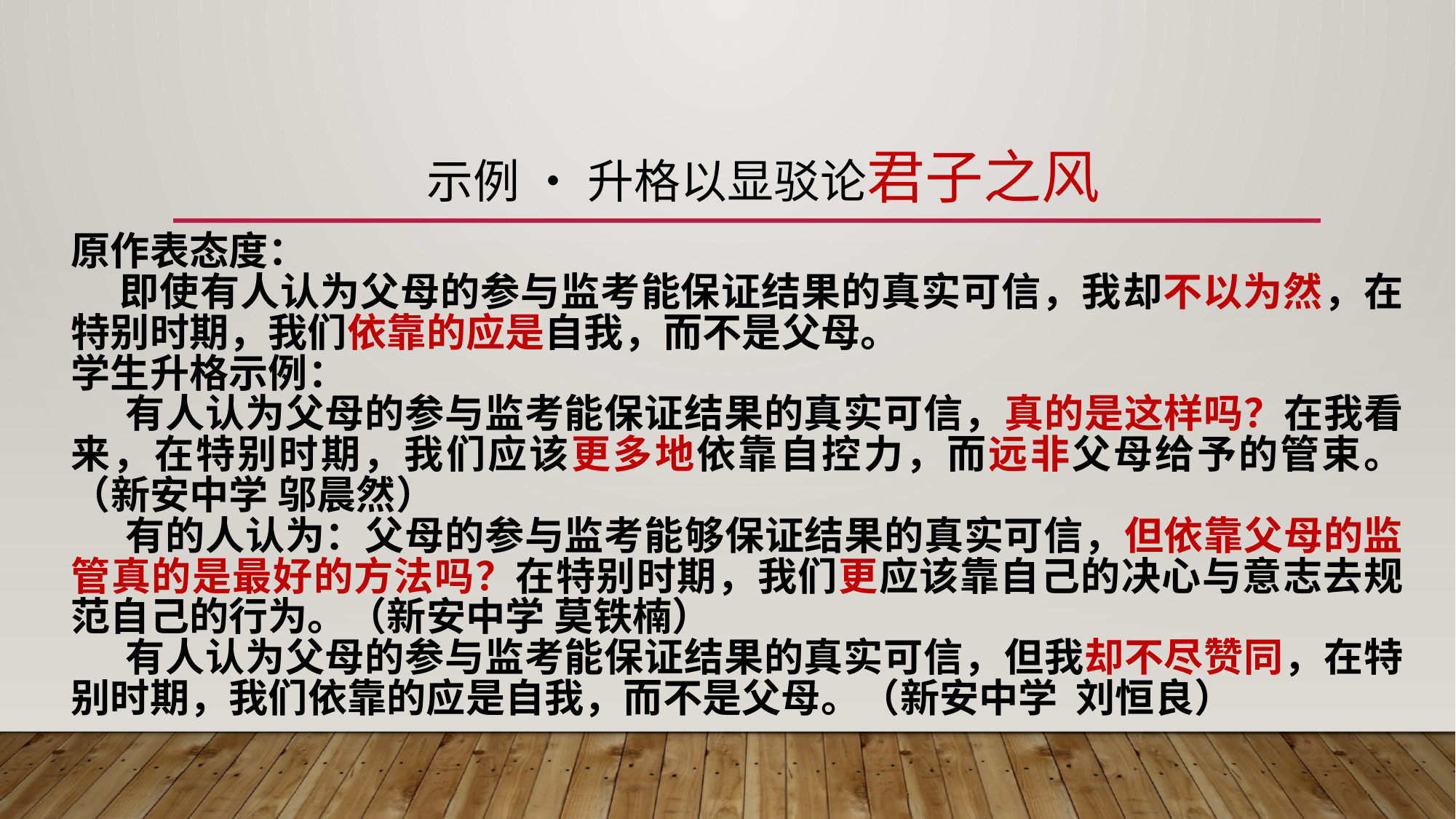

# 示例 • 升格以显驳论君子之风
原作表态度：
    即使有人认为父母的参与监考能保证结果的真实可信，我却不以为然，在特别时期，我们依靠的应是自我，而不是父母。
学生升格示例：
有人认为父母的参与监考能保证结果的真实可信，真的是这样吗？在我看来，在特别时期，我们应该更多地依靠自控力，而远非父母给予的管束。（新安中学 邬晨然）
有的人认为：父母的参与监考能够保证结果的真实可信，但依靠父母的监管真的是最好的方法吗？在特别时期，我们更应该靠自己的决心与意志去规范自己的行为。（新安中学 莫铁楠）
有人认为父母的参与监考能保证结果的真实可信，但我却不尽赞同，在特别时期，我们依靠的应是自我，而不是父母。（新安中学  刘恒良）